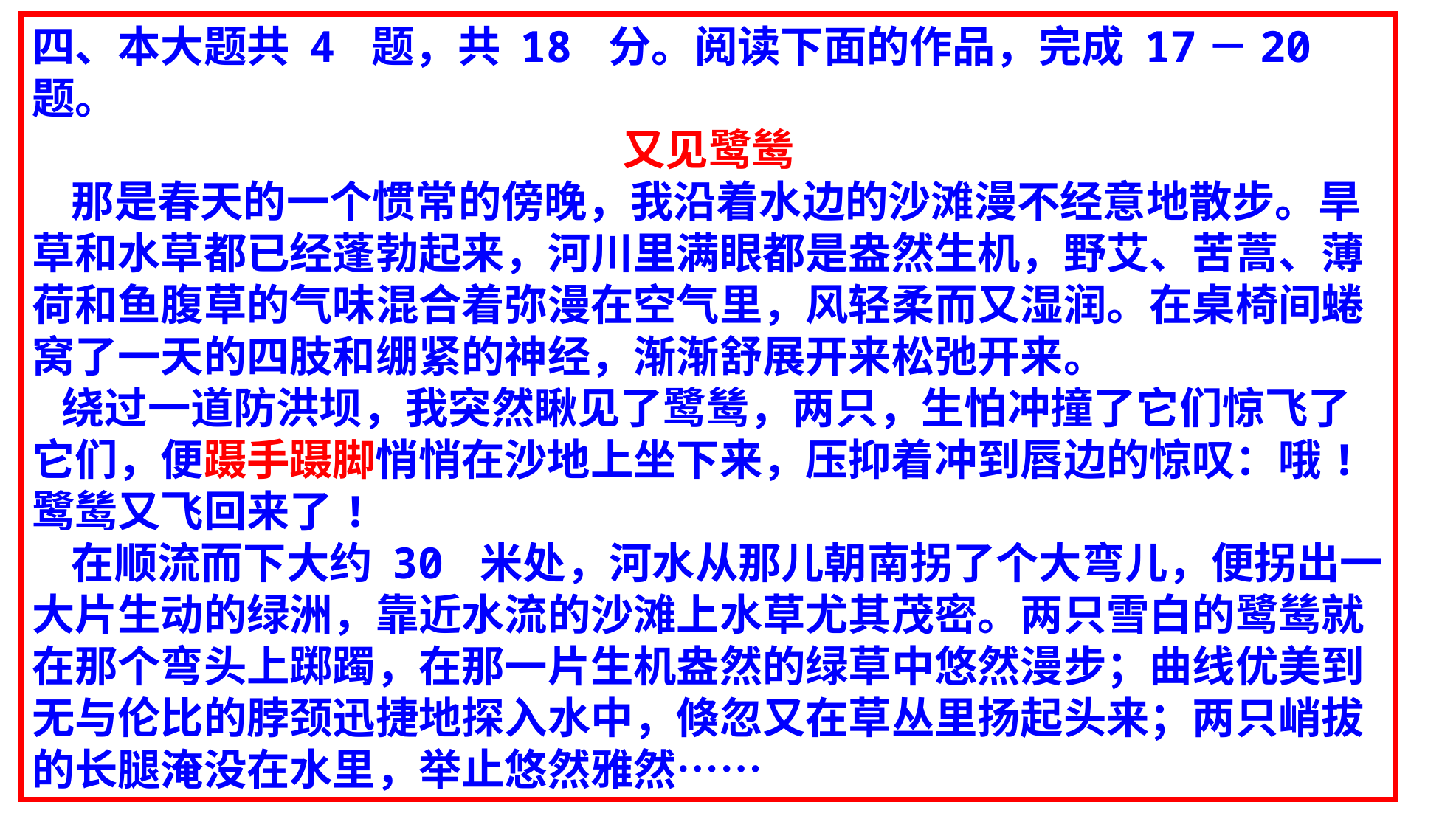

四、本大题共 4 题，共 18 分。阅读下面的作品，完成 17－20 题。
又见鹭鸶
   那是春天的一个惯常的傍晚，我沿着水边的沙滩漫不经意地散步。旱草和水草都已经蓬勃起来，河川里满眼都是盎然生机，野艾、苦蒿、薄荷和鱼腹草的气味混合着弥漫在空气里，风轻柔而又湿润。在桌椅间蜷窝了一天的四肢和绷紧的神经，渐渐舒展开来松弛开来。
  绕过一道防洪坝，我突然瞅见了鹭鸶，两只，生怕冲撞了它们惊飞了它们，便蹑手蹑脚悄悄在沙地上坐下来，压抑着冲到唇边的惊叹：哦!鹭鸶又飞回来了!
   在顺流而下大约 30 米处，河水从那儿朝南拐了个大弯儿，便拐出一大片生动的绿洲，靠近水流的沙滩上水草尤其茂密。两只雪白的鹭鸶就在那个弯头上踯躅，在那一片生机盎然的绿草中悠然漫步；曲线优美到无与伦比的脖颈迅捷地探入水中，倏忽又在草丛里扬起头来；两只峭拔的长腿淹没在水里，举止悠然雅然……